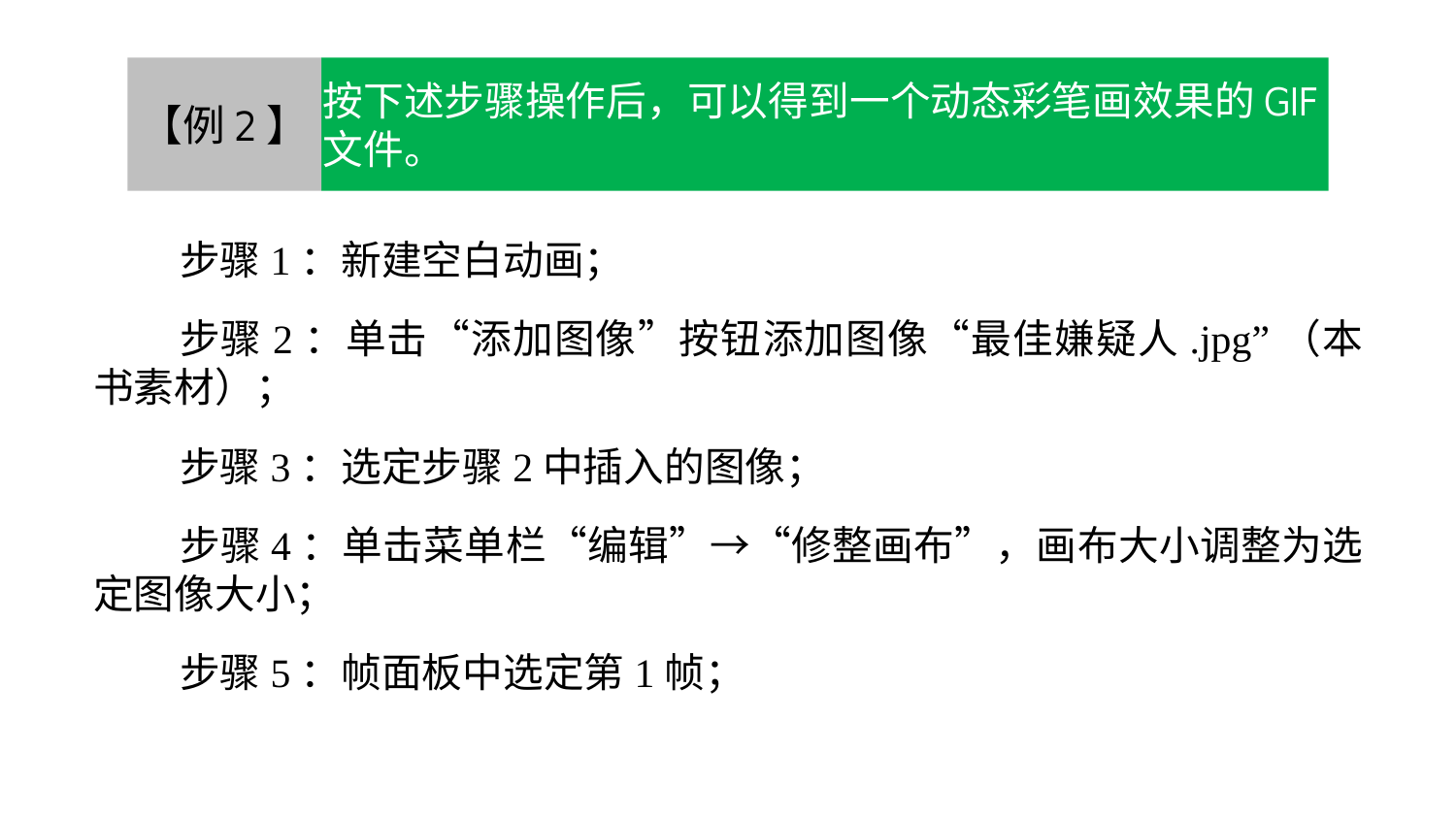

【例2】
按下述步骤操作后，可以得到一个动态彩笔画效果的GIF文件。
步骤1：新建空白动画；
步骤2：单击“添加图像”按钮添加图像“最佳嫌疑人.jpg”（本书素材）；
步骤3：选定步骤2中插入的图像；
步骤4：单击菜单栏“编辑”→“修整画布”，画布大小调整为选定图像大小；
步骤5：帧面板中选定第1帧；